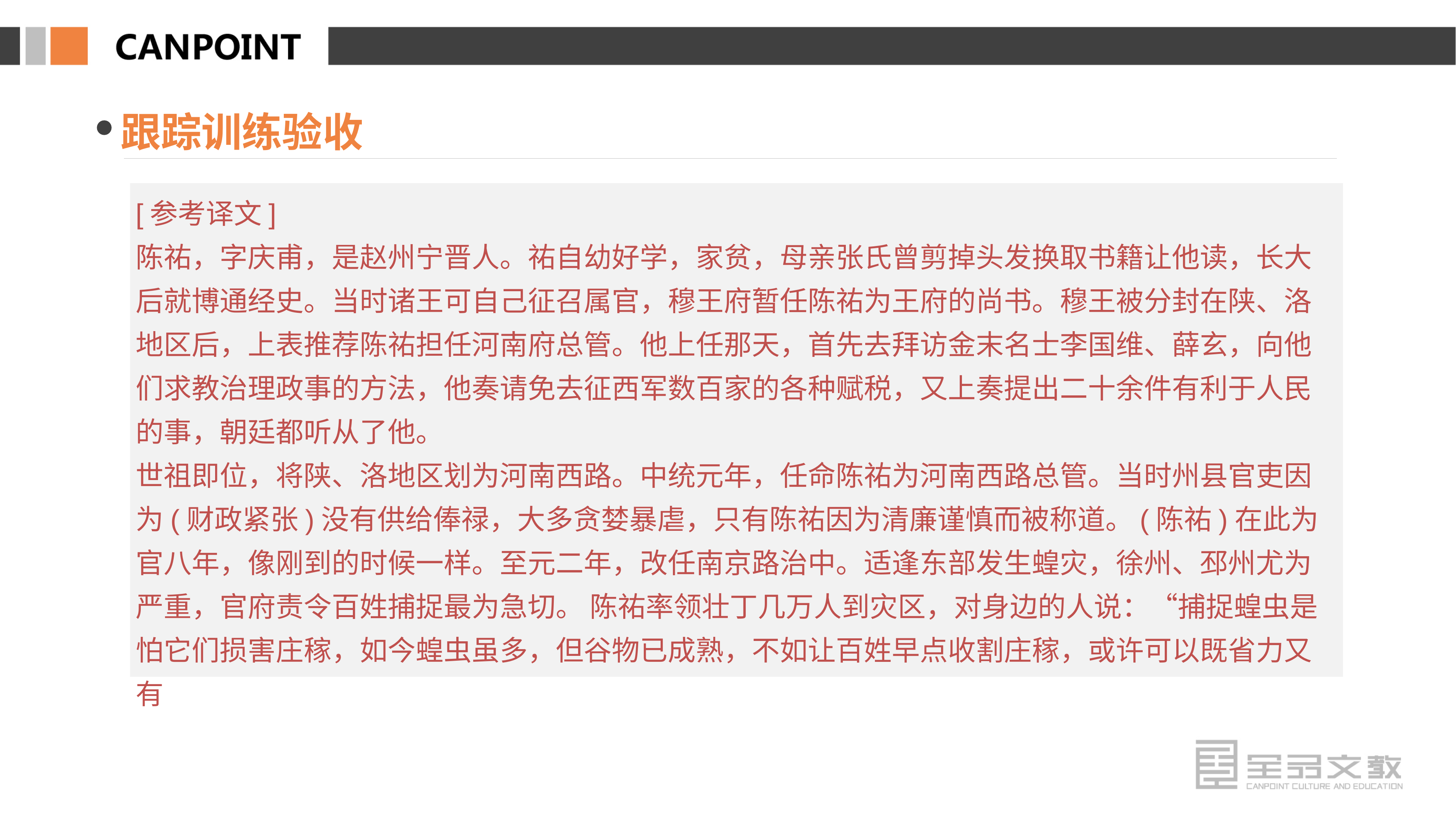

跟踪训练验收

[参考译文]
陈祐，字庆甫，是赵州宁晋人。祐自幼好学，家贫，母亲张氏曾剪掉头发换取书籍让他读，长大后就博通经史。当时诸王可自己征召属官，穆王府暂任陈祐为王府的尚书。穆王被分封在陕、洛地区后，上表推荐陈祐担任河南府总管。他上任那天，首先去拜访金末名士李国维、薛玄，向他们求教治理政事的方法，他奏请免去征西军数百家的各种赋税，又上奏提出二十余件有利于人民的事，朝廷都听从了他。
世祖即位，将陕、洛地区划为河南西路。中统元年，任命陈祐为河南西路总管。当时州县官吏因为(财政紧张)没有供给俸禄，大多贪婪暴虐，只有陈祐因为清廉谨慎而被称道。(陈祐)在此为官八年，像刚到的时候一样。至元二年，改任南京路治中。适逢东部发生蝗灾，徐州、邳州尤为严重，官府责令百姓捕捉最为急切。 陈祐率领壮丁几万人到灾区，对身边的人说：“捕捉蝗虫是怕它们损害庄稼，如今蝗虫虽多，但谷物已成熟，不如让百姓早点收割庄稼，或许可以既省力又有